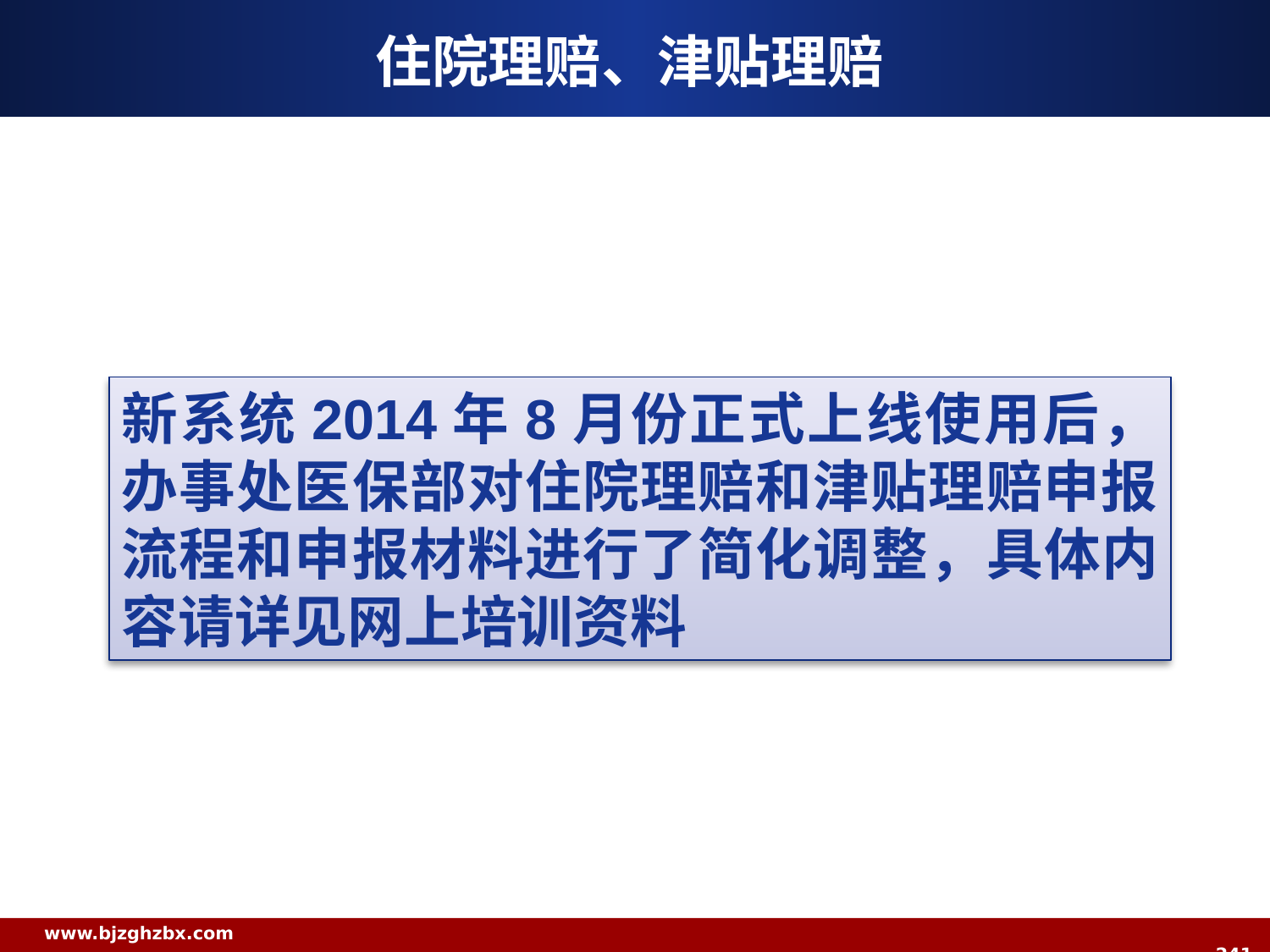

# 住院理赔、津贴理赔
新系统2014年8月份正式上线使用后，办事处医保部对住院理赔和津贴理赔申报流程和申报材料进行了简化调整，具体内容请详见网上培训资料
www.bjzghzbx.com                                                                                                                                                                      241